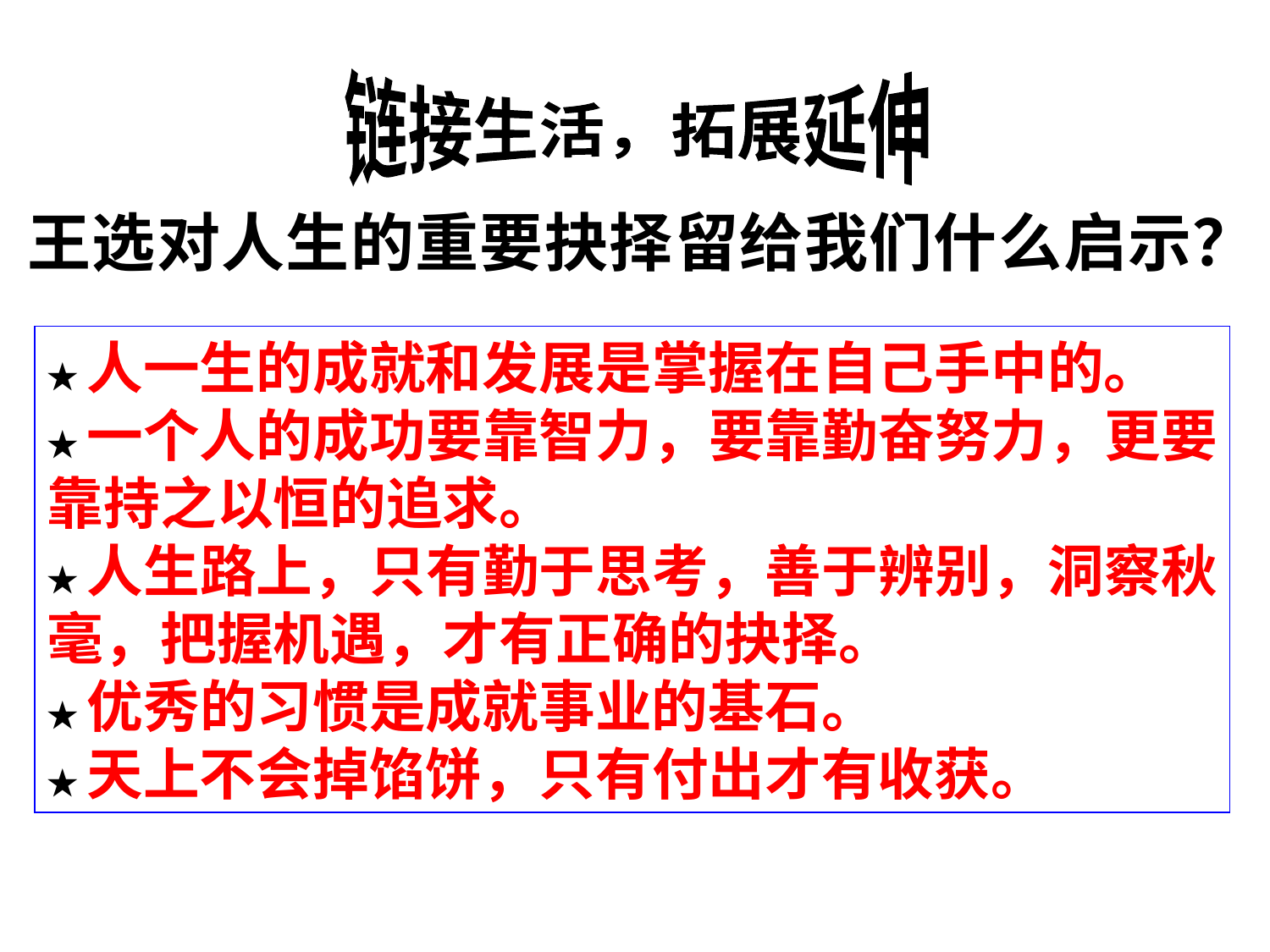

链接生活，拓展延伸
王选对人生的重要抉择留给我们什么启示？
★人一生的成就和发展是掌握在自己手中的。
★一个人的成功要靠智力，要靠勤奋努力，更要靠持之以恒的追求。
★人生路上，只有勤于思考，善于辨别，洞察秋毫，把握机遇，才有正确的抉择。
★优秀的习惯是成就事业的基石。
★天上不会掉馅饼，只有付出才有收获。